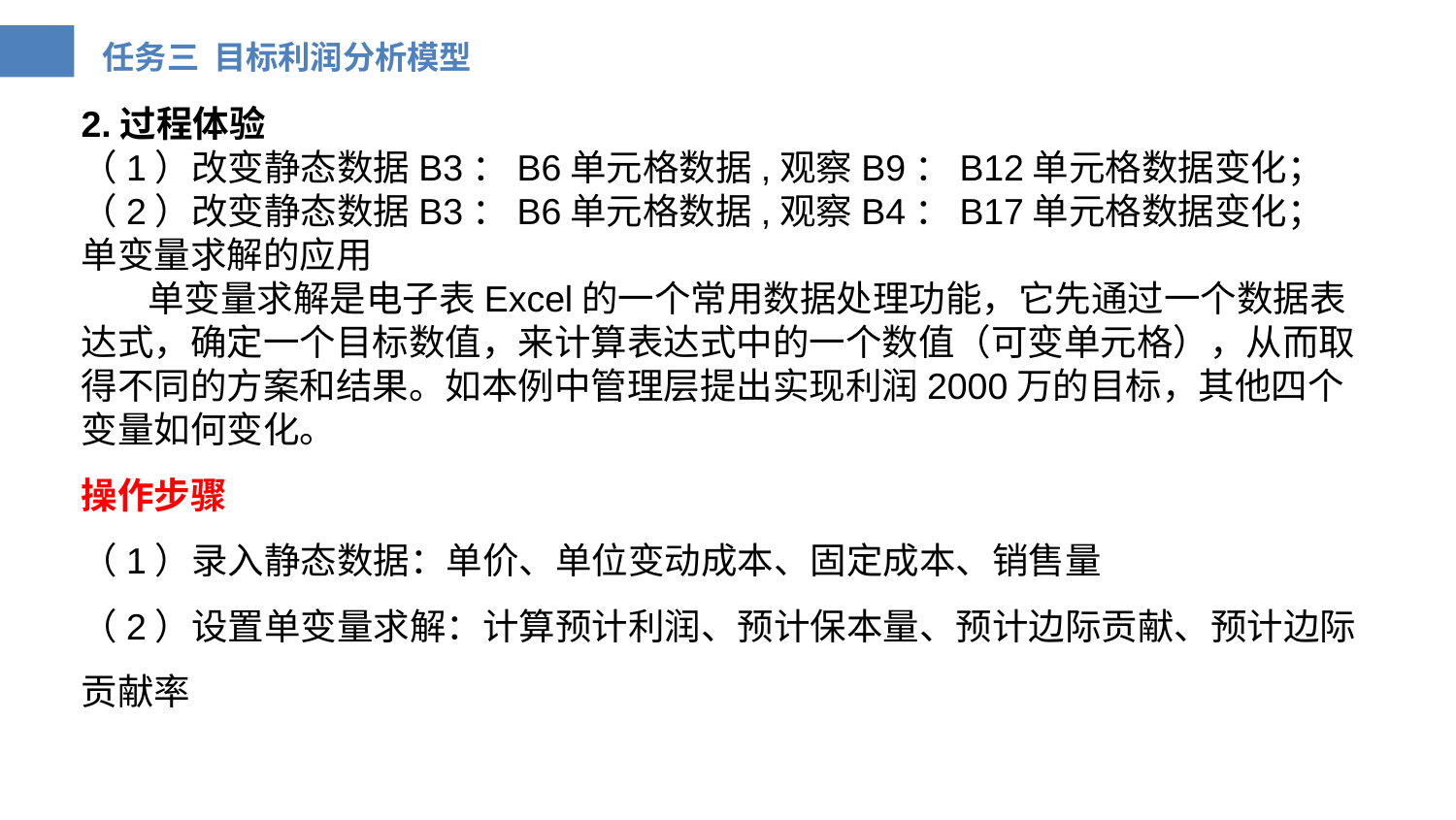

2.过程体验
（1）改变静态数据B3：B6单元格数据,观察B9：B12单元格数据变化；
（2）改变静态数据B3：B6单元格数据,观察B4：B17单元格数据变化；
单变量求解的应用
       单变量求解是电子表Excel的一个常用数据处理功能，它先通过一个数据表达式，确定一个目标数值，来计算表达式中的一个数值（可变单元格），从而取得不同的方案和结果。如本例中管理层提出实现利润2000万的目标，其他四个变量如何变化。
操作步骤
（1）录入静态数据：单价、单位变动成本、固定成本、销售量
（2）设置单变量求解：计算预计利润、预计保本量、预计边际贡献、预计边际贡献率